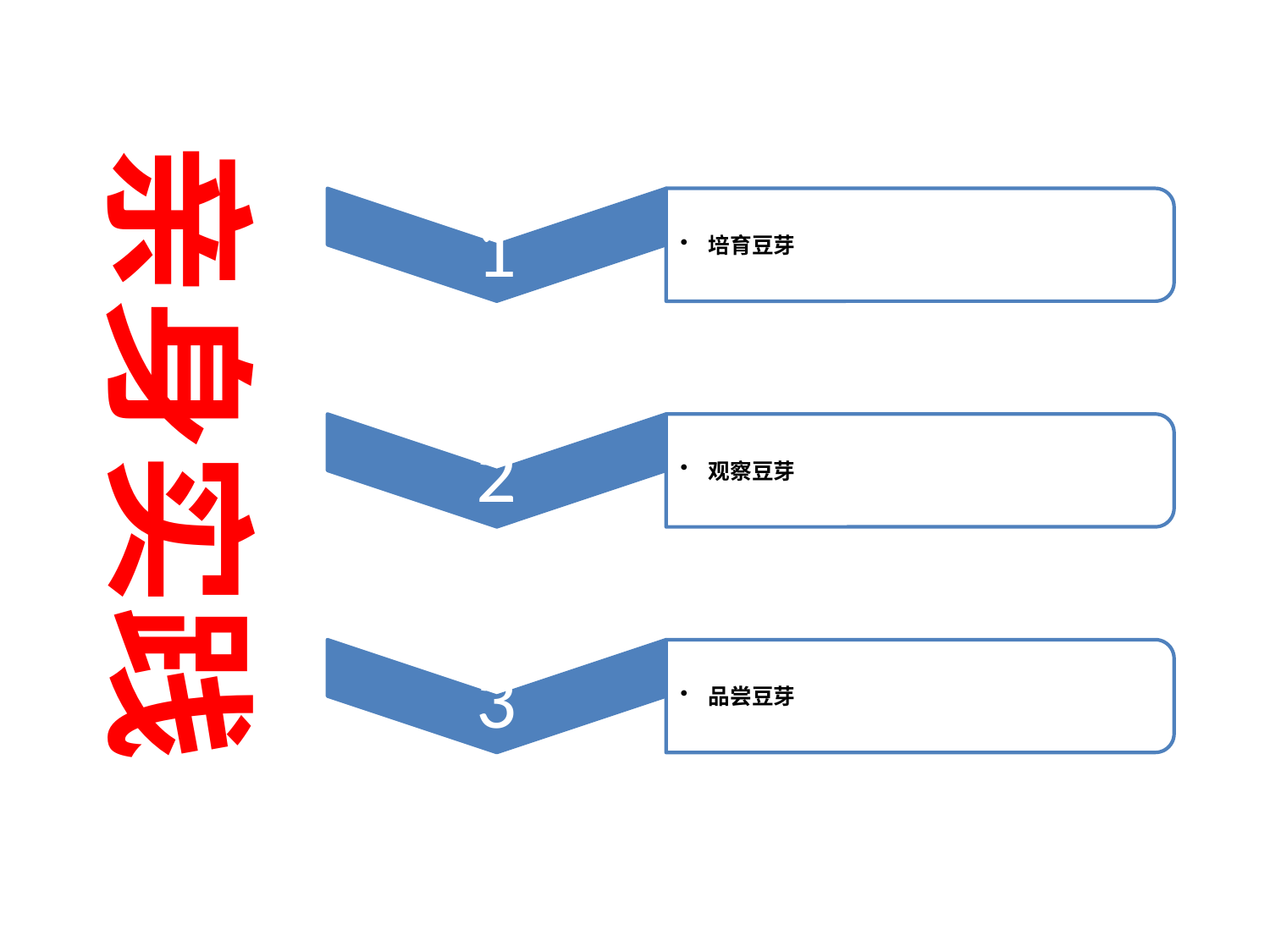

亲身实践
1
    培育豆芽
2
    观察豆芽
3
    品尝豆芽